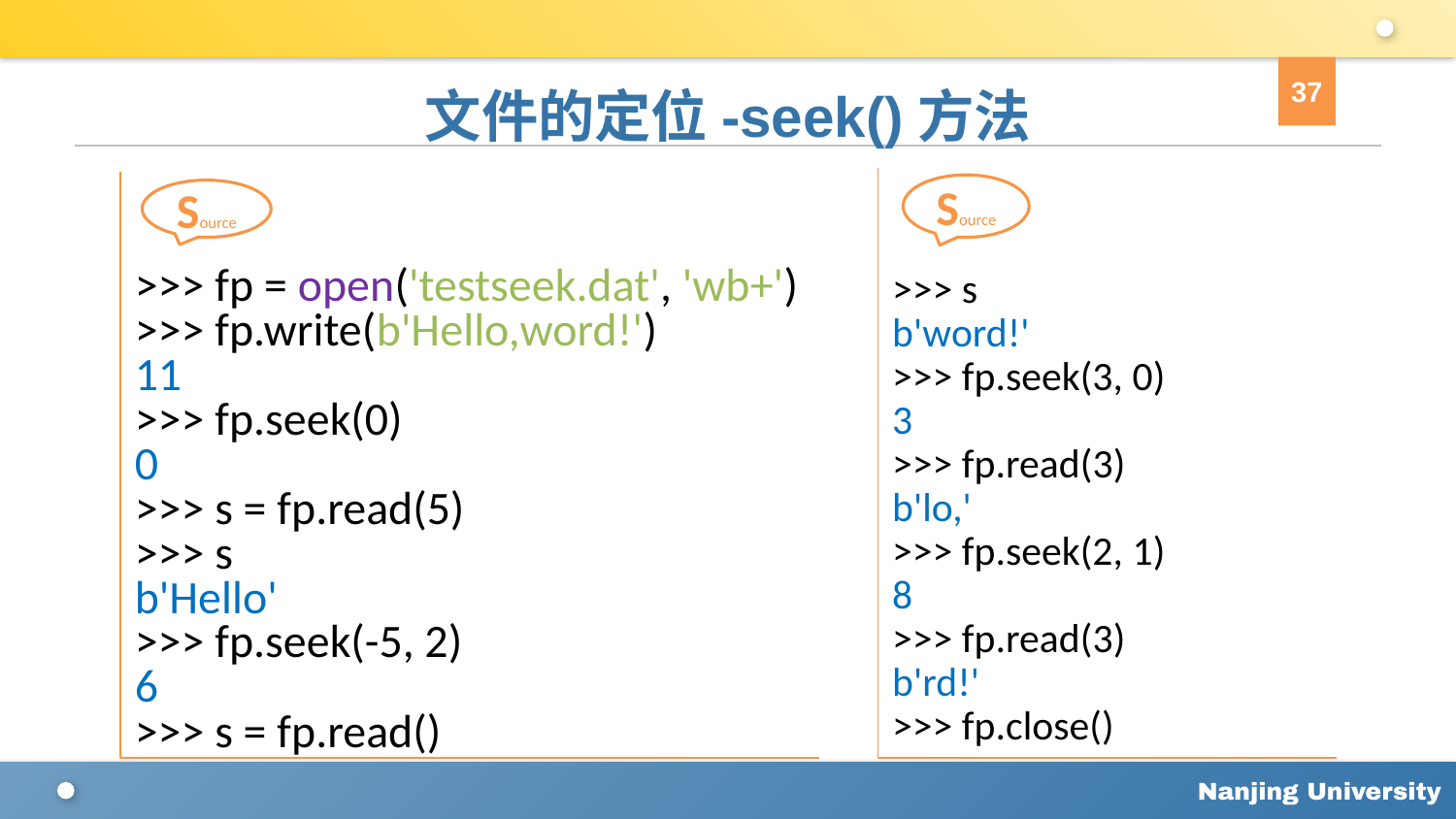

37
# 文件的定位-seek()方法

>>> s
b'word!'
>>> fp.seek(3, 0)
3
>>> fp.read(3)
b'lo,'
>>> fp.seek(2, 1)
8
>>> fp.read(3)
b'rd!'
>>> fp.close()
Source

>>> fp = open('testseek.dat', 'wb+')
>>> fp.write(b'Hello,word!')
11
>>> fp.seek(0)
0
>>> s = fp.read(5)
>>> s
b'Hello'
>>> fp.seek(-5, 2)
6
>>> s = fp.read()
Source